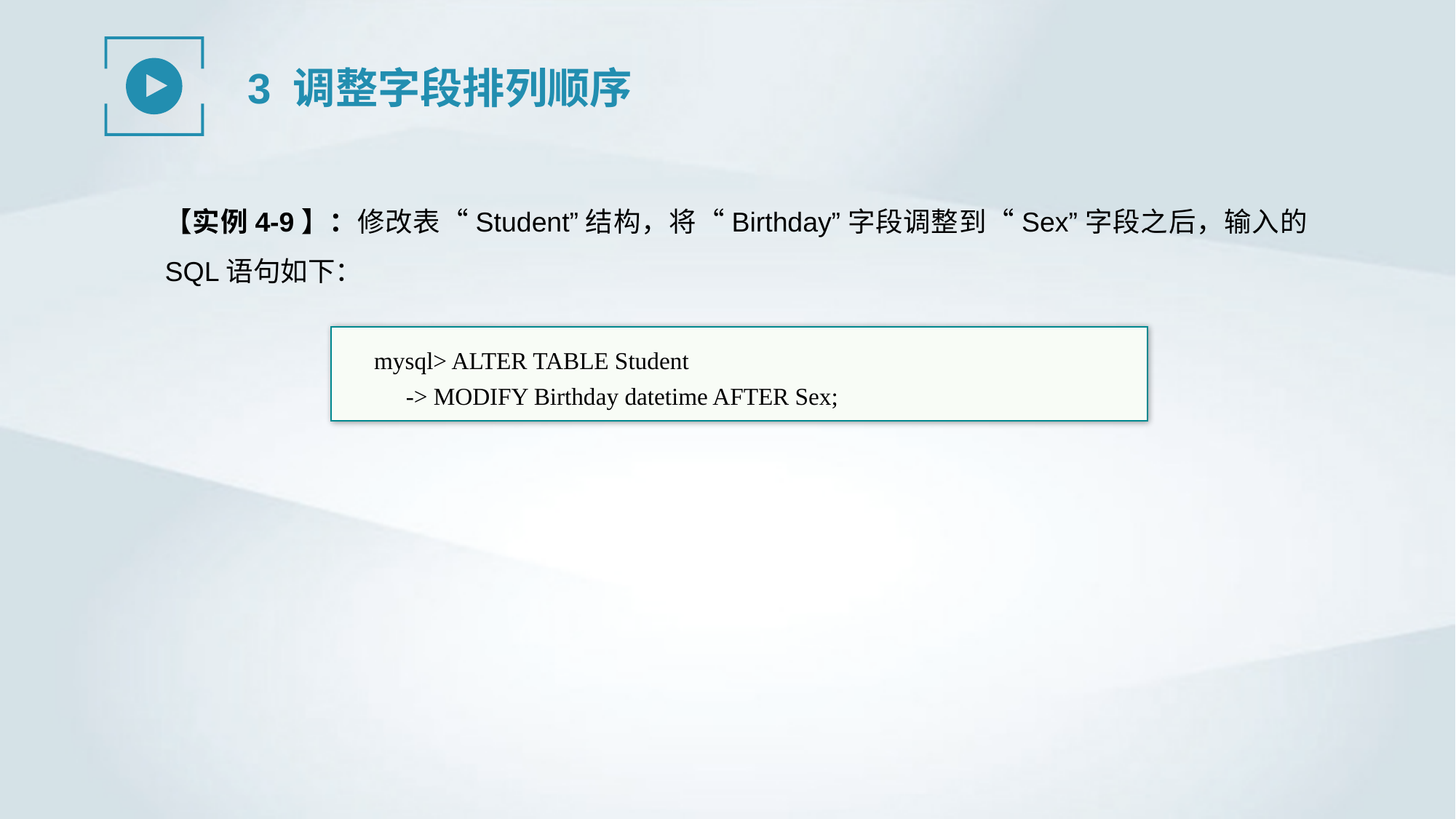

3 调整字段排列顺序
【实例4-9】：修改表“Student”结构，将“Birthday”字段调整到“Sex”字段之后，输入的SQL语句如下：
mysql> ALTER TABLE Student
-> MODIFY Birthday datetime AFTER Sex;